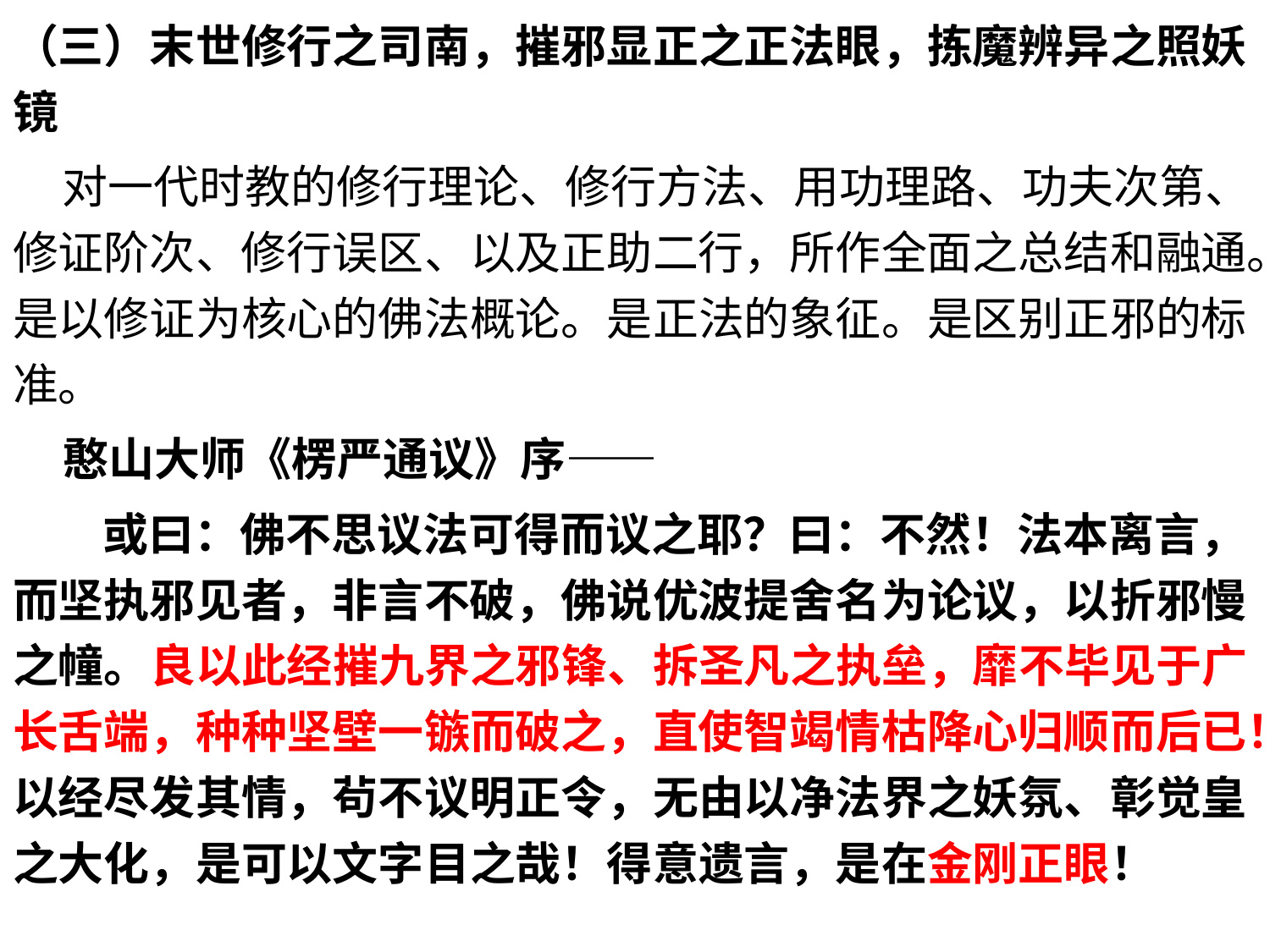

（三）末世修行之司南，摧邪显正之正法眼，拣魔辨异之照妖镜
    对一代时教的修行理论、修行方法、用功理路、功夫次第、修证阶次、修行误区、以及正助二行，所作全面之总结和融通。是以修证为核心的佛法概论。是正法的象征。是区别正邪的标准。
    憨山大师《楞严通议》序——
        或曰：佛不思议法可得而议之耶？曰：不然！法本离言，而坚执邪见者，非言不破，佛说优波提舍名为论议，以折邪慢之幢。良以此经摧九界之邪锋、拆圣凡之执垒，靡不毕见于广长舌端，种种坚壁一镞而破之，直使智竭情枯降心归顺而后已！以经尽发其情，茍不议明正令，无由以净法界之妖氛、彰觉皇之大化，是可以文字目之哉！得意遗言，是在金刚正眼！